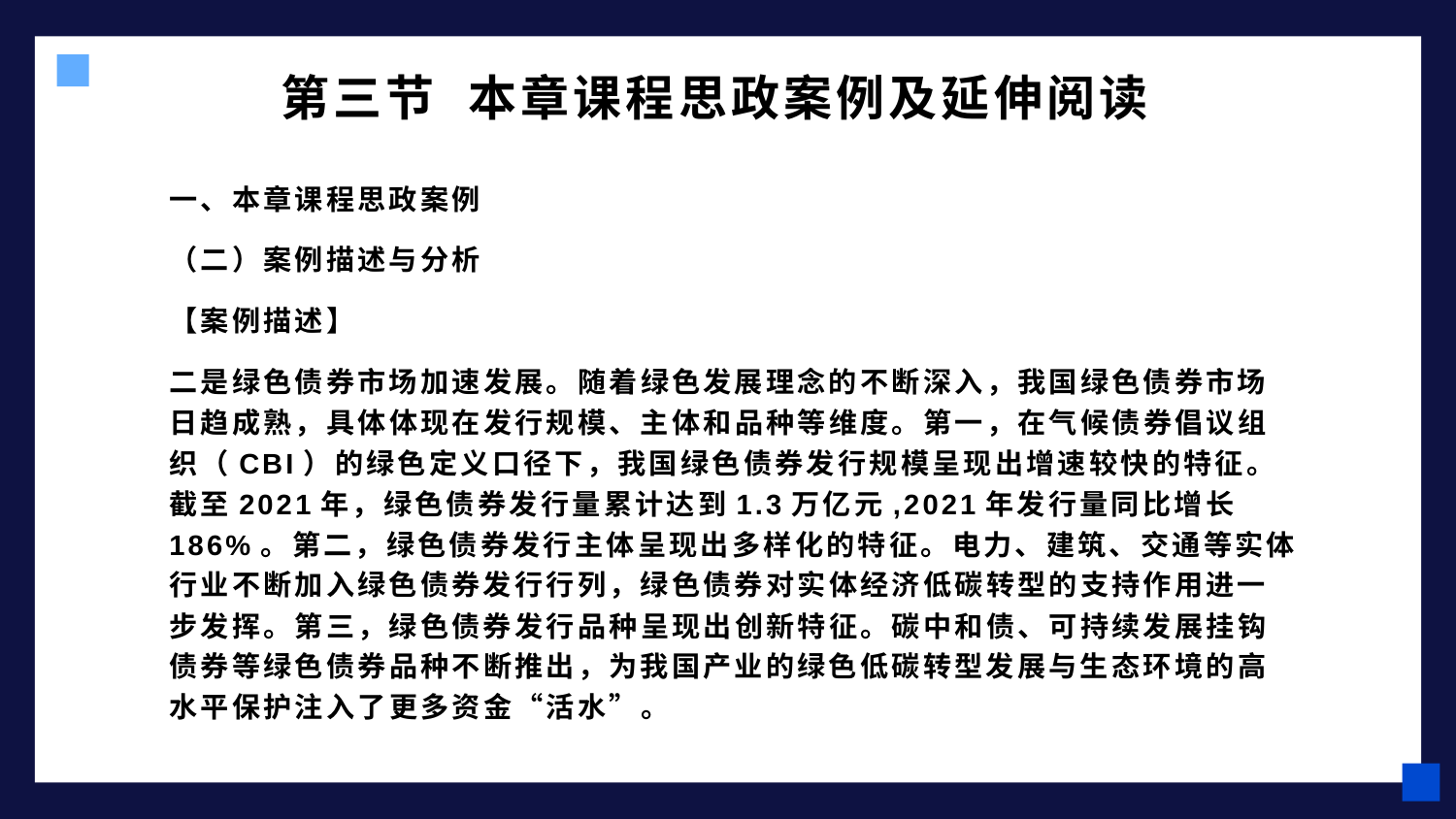

# 第三节  本章课程思政案例及延伸阅读
一、本章课程思政案例
（二）案例描述与分析
【案例描述】
二是绿色债券市场加速发展。随着绿色发展理念的不断深入，我国绿色债券市场日趋成熟，具体体现在发行规模、主体和品种等维度。第一，在气候债券倡议组织（CBI）的绿色定义口径下，我国绿色债券发行规模呈现出增速较快的特征。截至2021年，绿色债券发行量累计达到1.3万亿元,2021年发行量同比增长186%。第二，绿色债券发行主体呈现出多样化的特征。电力、建筑、交通等实体行业不断加入绿色债券发行行列，绿色债券对实体经济低碳转型的支持作用进一步发挥。第三，绿色债券发行品种呈现出创新特征。碳中和债、可持续发展挂钩债券等绿色债券品种不断推出，为我国产业的绿色低碳转型发展与生态环境的高水平保护注入了更多资金“活水”。